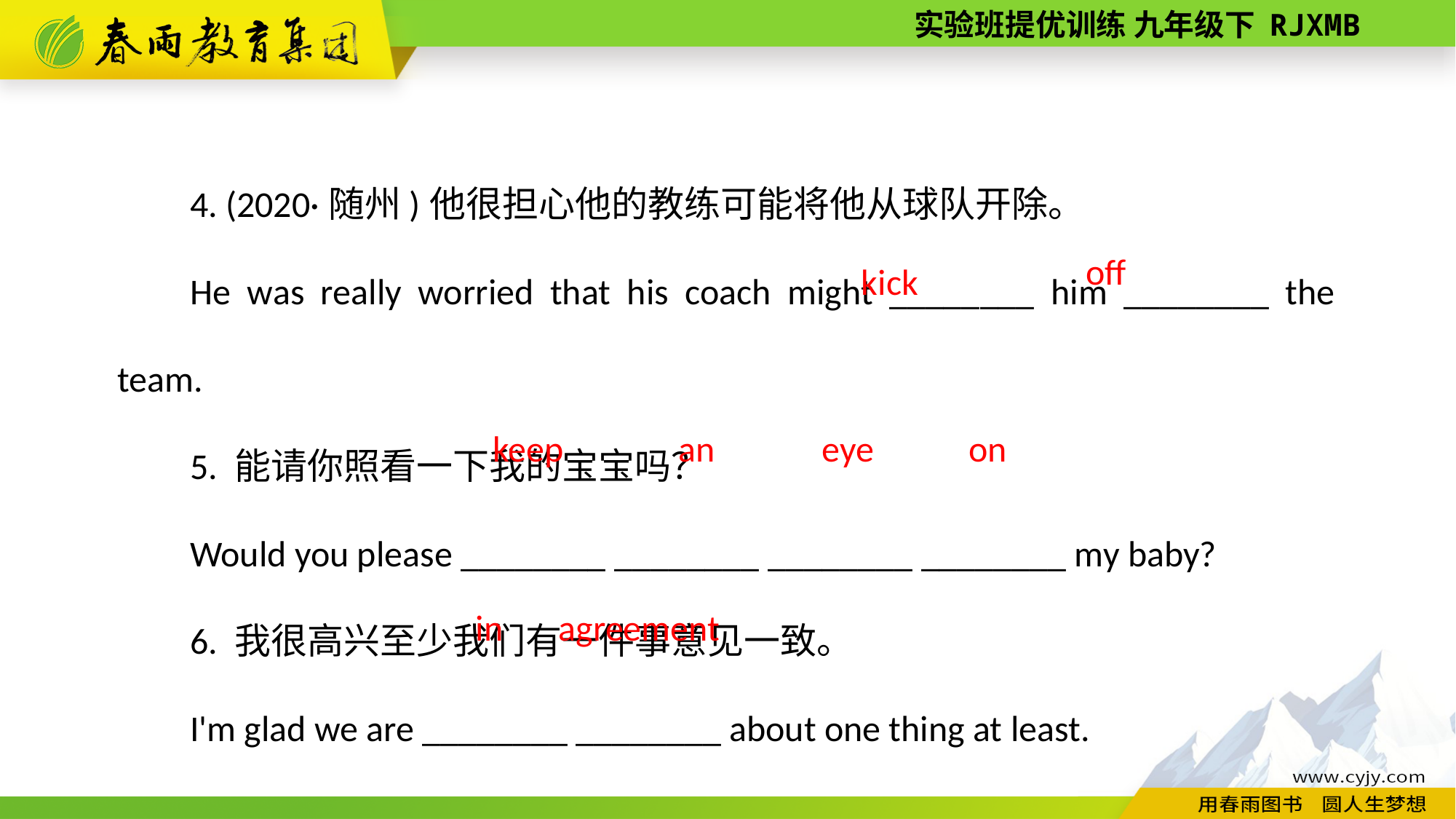

4. (2020·随州)他很担心他的教练可能将他从球队开除。
He was really worried that his coach might ________ him ________ the team.
5. 能请你照看一下我的宝宝吗？
Would you please ________ ________ ________ ________ my baby?
6. 我很高兴至少我们有一件事意见一致。
I'm glad we are ________ ________ about one thing at least.
off
kick
 keep
an
eye
on
in
agreement